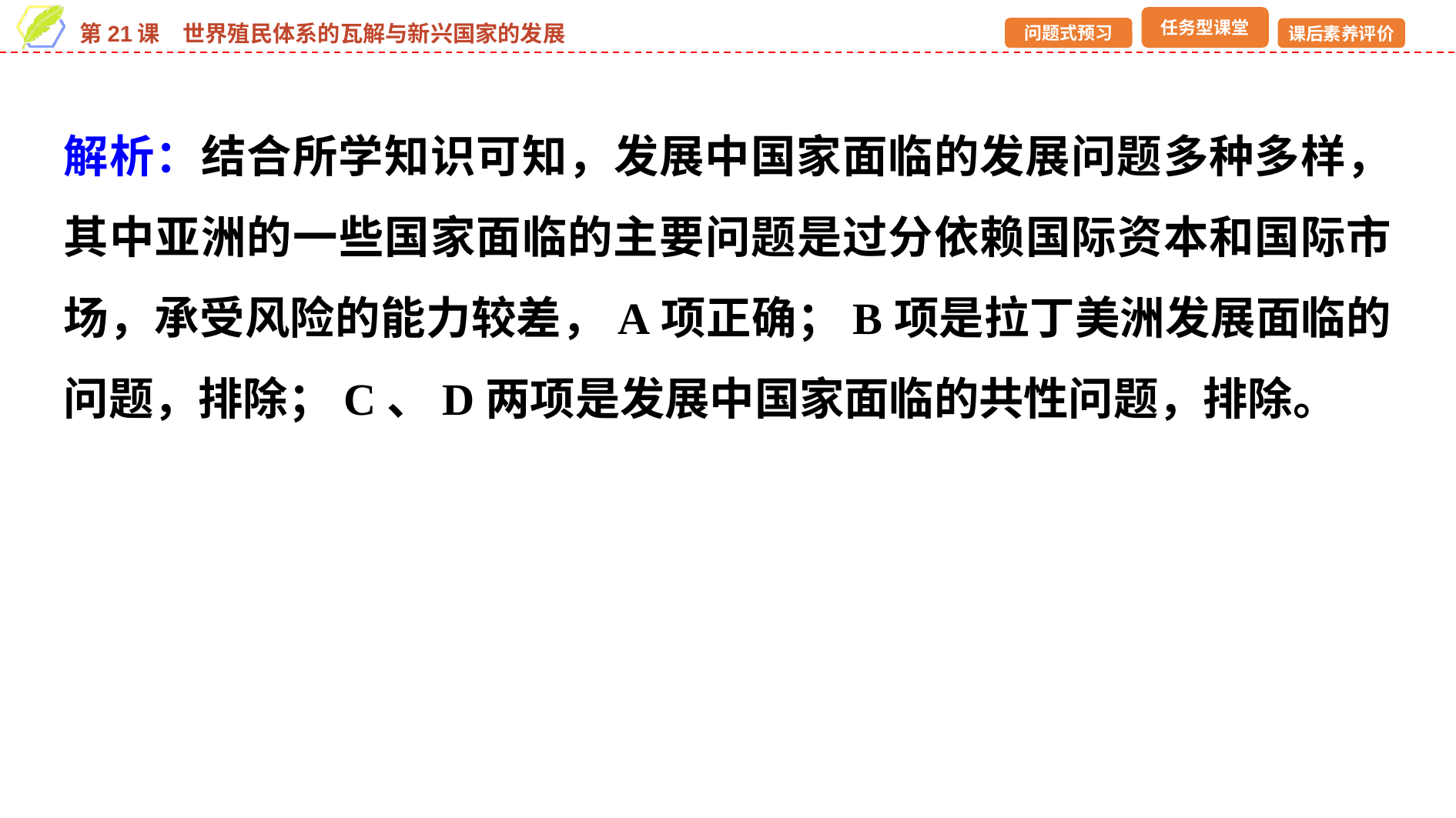

解析：结合所学知识可知，发展中国家面临的发展问题多种多样，其中亚洲的一些国家面临的主要问题是过分依赖国际资本和国际市场，承受风险的能力较差，A项正确；B项是拉丁美洲发展面临的问题，排除；C、D两项是发展中国家面临的共性问题，排除。